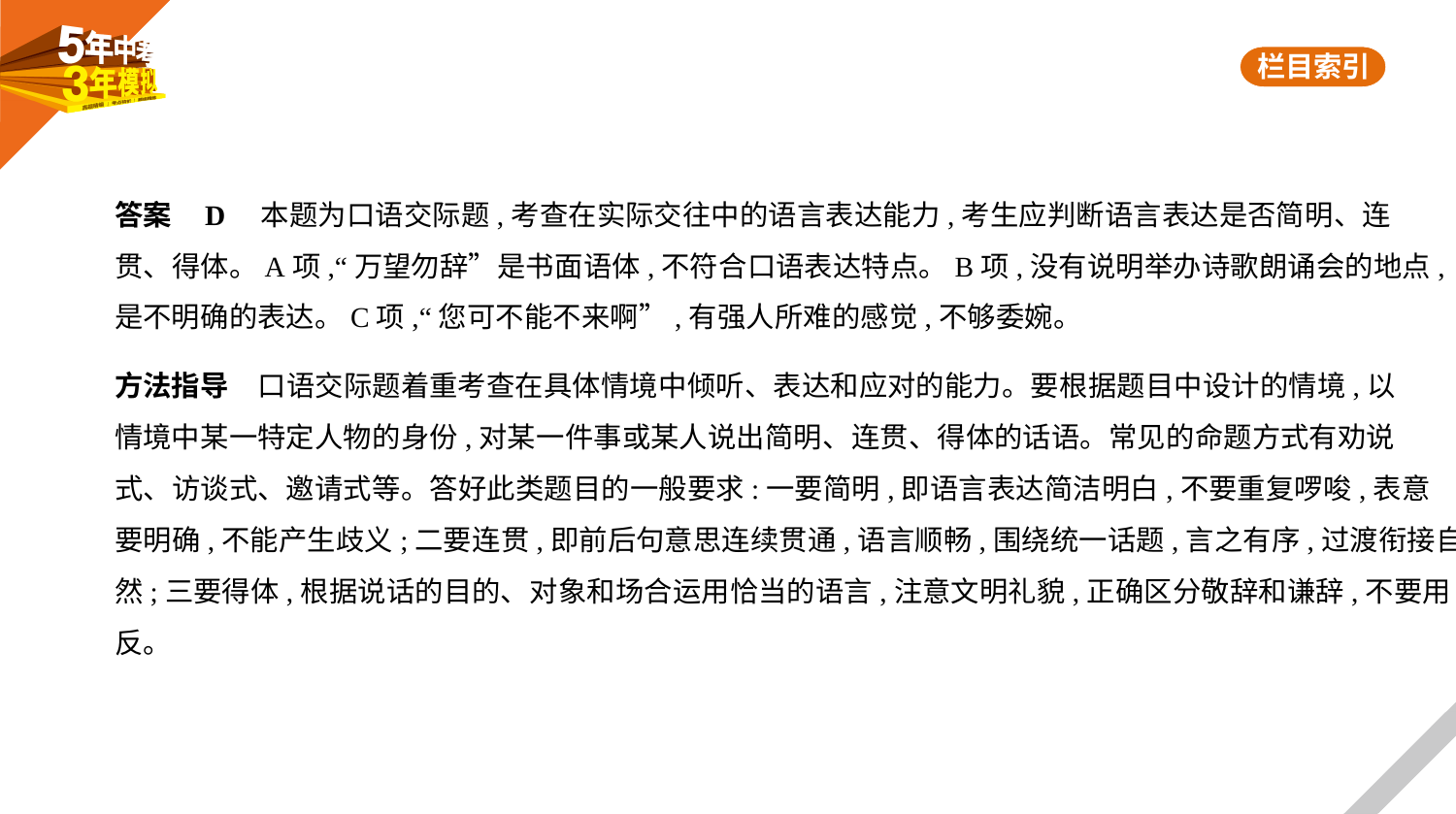

答案    D　本题为口语交际题,考查在实际交往中的语言表达能力,考生应判断语言表达是否简明、连
贯、得体。A项,“万望勿辞”是书面语体,不符合口语表达特点。B项,没有说明举办诗歌朗诵会的地点,
是不明确的表达。C项,“您可不能不来啊”,有强人所难的感觉,不够委婉。
方法指导　口语交际题着重考查在具体情境中倾听、表达和应对的能力。要根据题目中设计的情境,以
情境中某一特定人物的身份,对某一件事或某人说出简明、连贯、得体的话语。常见的命题方式有劝说
式、访谈式、邀请式等。答好此类题目的一般要求:一要简明,即语言表达简洁明白,不要重复啰唆,表意
要明确,不能产生歧义;二要连贯,即前后句意思连续贯通,语言顺畅,围绕统一话题,言之有序,过渡衔接自
然;三要得体,根据说话的目的、对象和场合运用恰当的语言,注意文明礼貌,正确区分敬辞和谦辞,不要用
反。